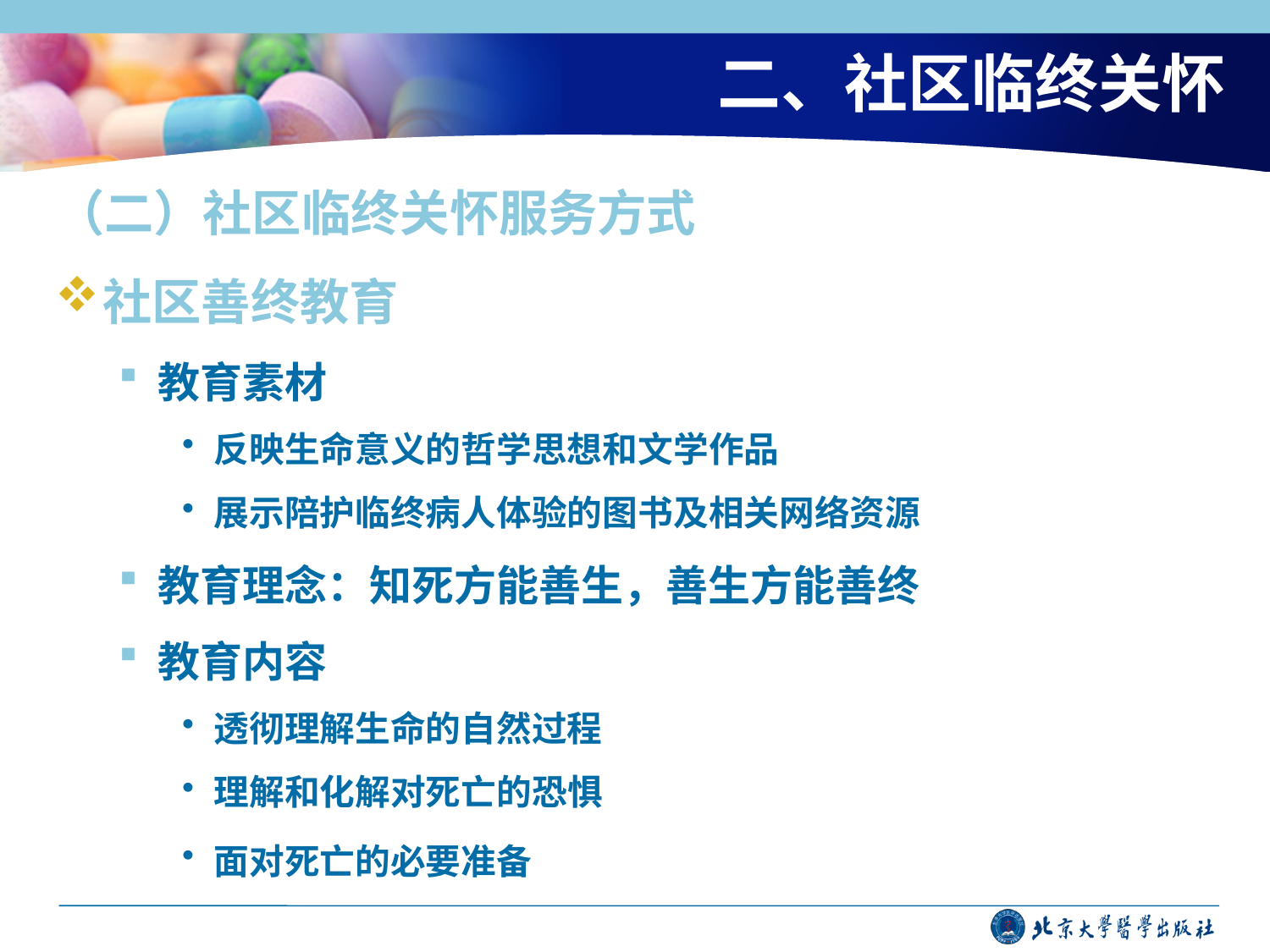

# 二、社区临终关怀
（二）社区临终关怀服务方式
社区善终教育
教育素材
反映生命意义的哲学思想和文学作品
展示陪护临终病人体验的图书及相关网络资源
教育理念：知死方能善生，善生方能善终
教育内容
透彻理解生命的自然过程
理解和化解对死亡的恐惧
面对死亡的必要准备